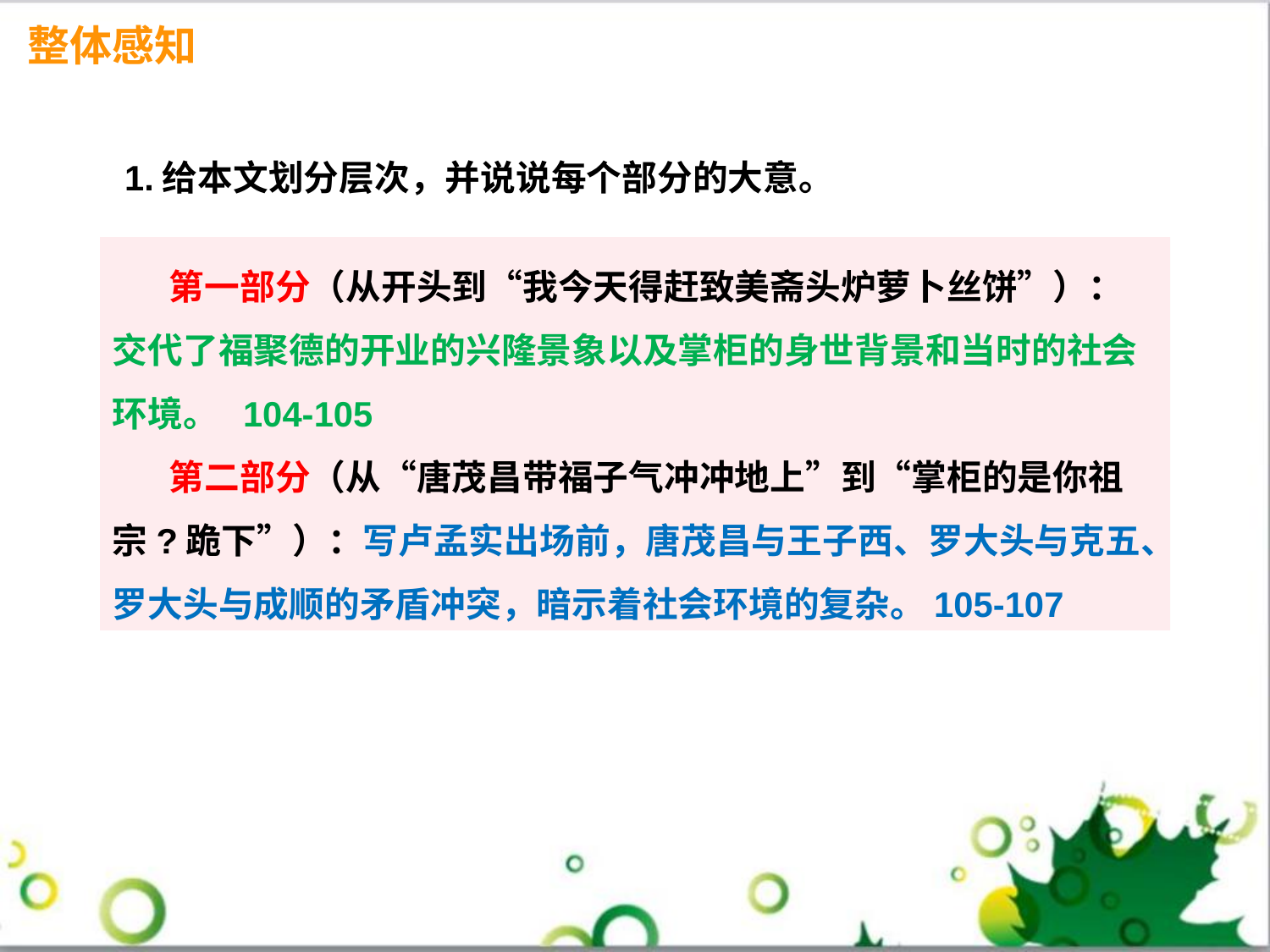

整体感知
   1.给本文划分层次，并说说每个部分的大意。
      第一部分（从开头到“我今天得赶致美斋头炉萝卜丝饼”）：交代了福聚德的开业的兴隆景象以及掌柜的身世背景和当时的社会环境。  104-105
      第二部分（从“唐茂昌带福子气冲冲地上”到“掌柜的是你祖宗?跪下”）：写卢孟实出场前，唐茂昌与王子西、罗大头与克五、罗大头与成顺的矛盾冲突，暗示着社会环境的复杂。105-107